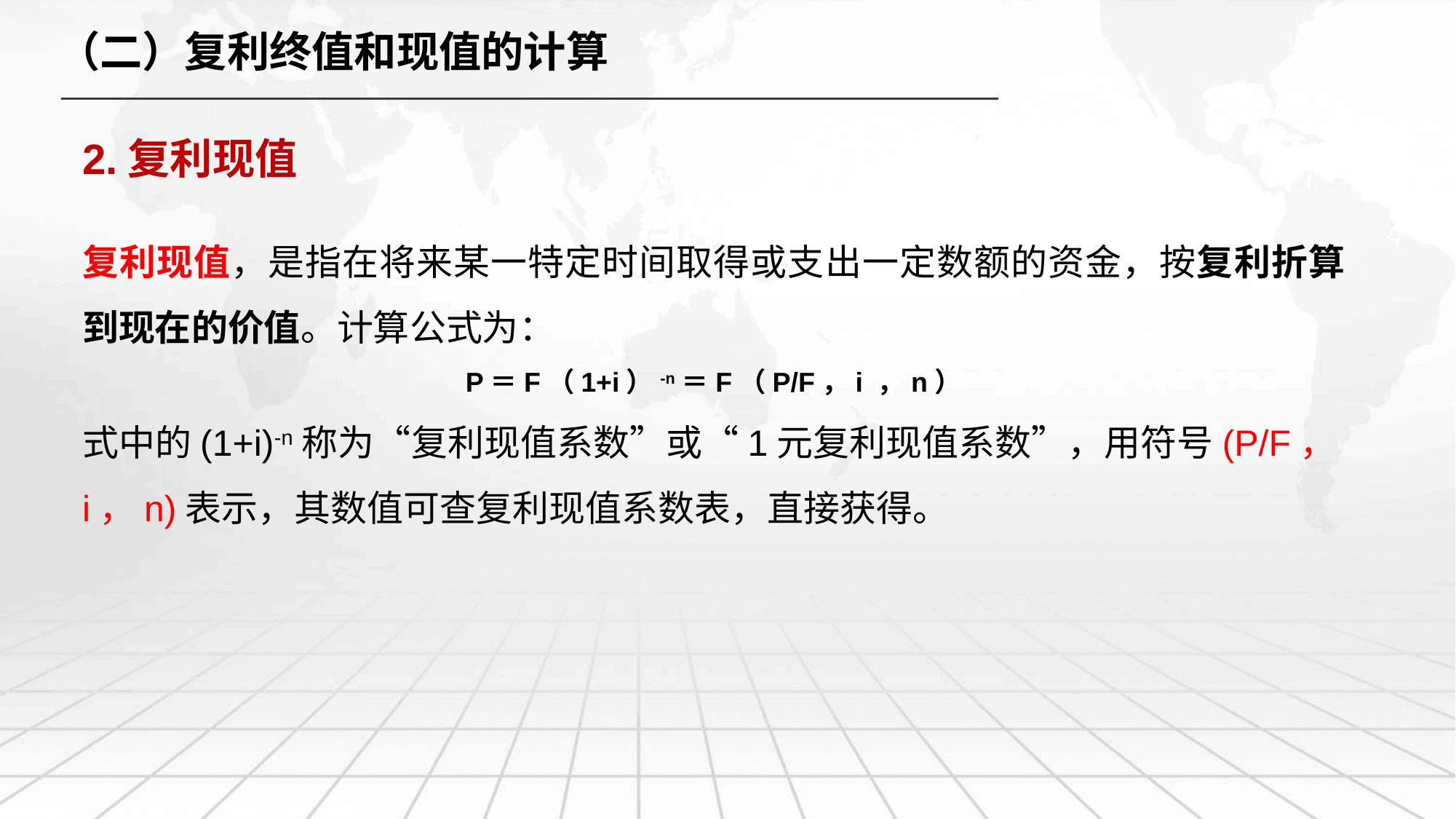

（二）复利终值和现值的计算
# 2.复利现值
复利现值，是指在将来某一特定时间取得或支出一定数额的资金，按复利折算到现在的价值。计算公式为：
P＝F（1+i）-n＝F（P/F，i ，n）
式中的(1+i)-n称为“复利现值系数”或“1元复利现值系数”，用符号(P/F，i，n)表示，其数值可查复利现值系数表，直接获得。